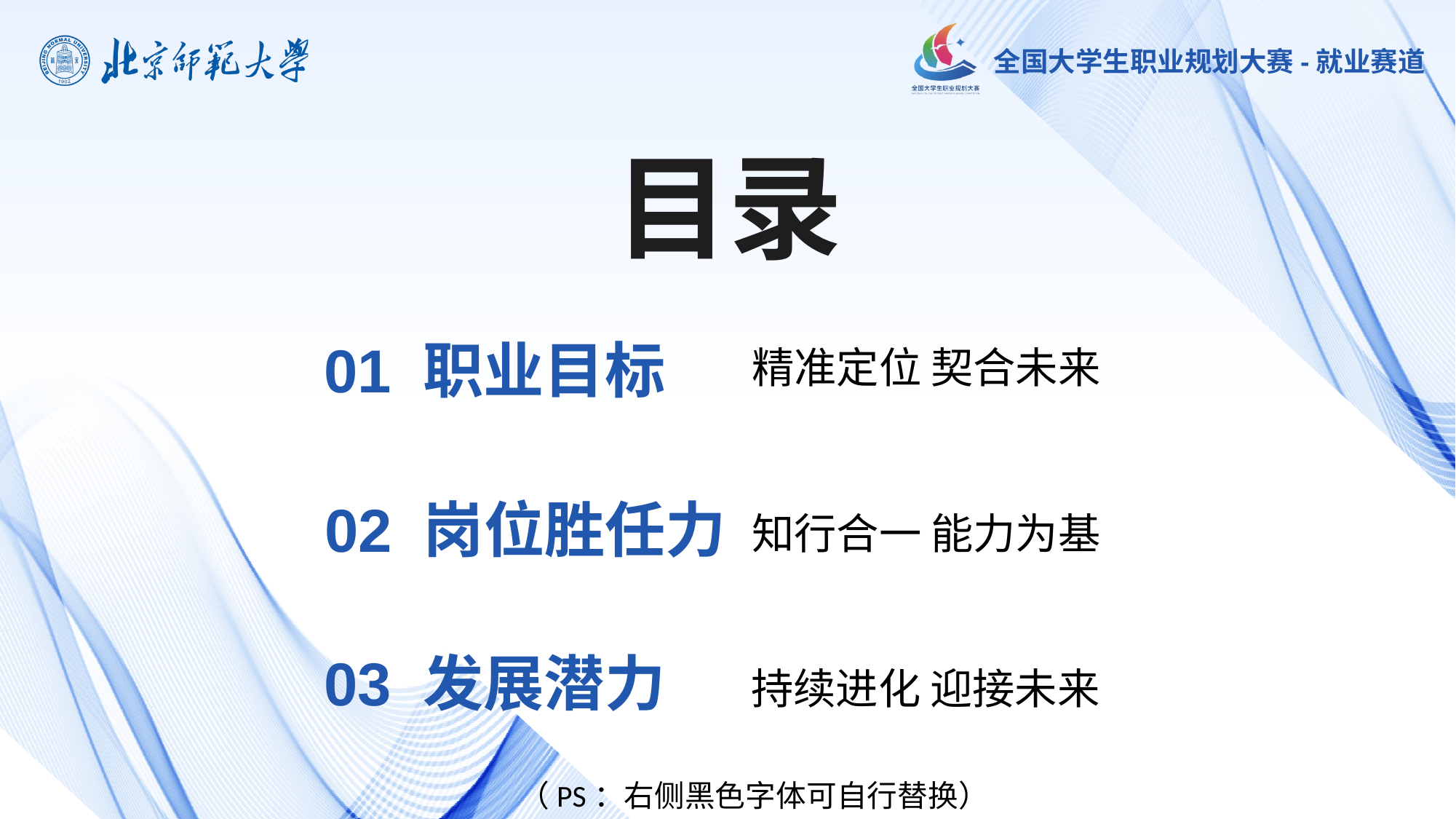

目录
01 职业目标
精准定位 契合未来
02 岗位胜任力
知行合一 能力为基
03 发展潜力
持续进化 迎接未来
（PS：右侧黑色字体可自行替换）